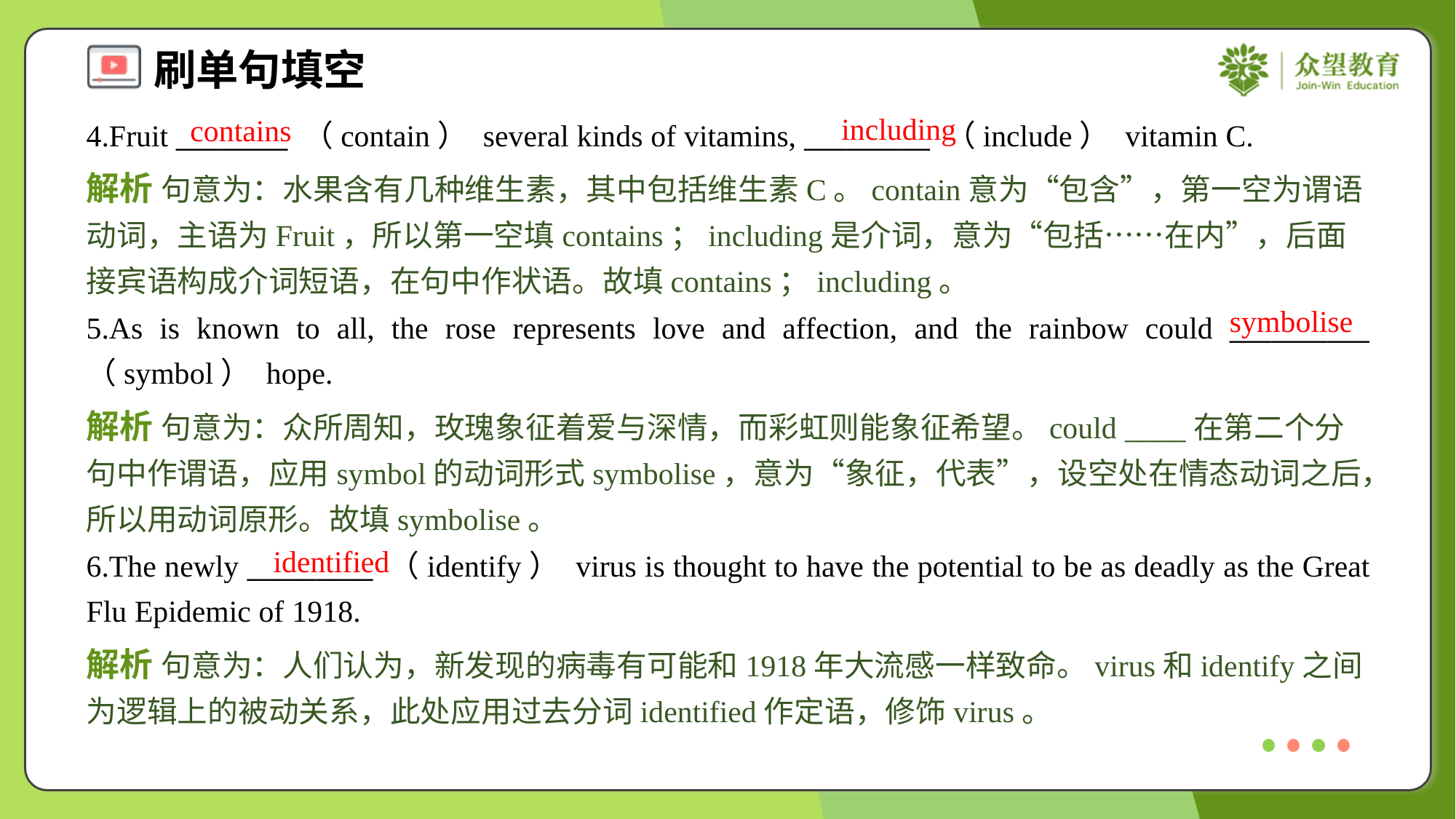

including
contains
4.Fruit ________ （contain） several kinds of vitamins, _________ （include） vitamin C.
解析 句意为：水果含有几种维生素，其中包括维生素C。contain意为“包含”，第一空为谓语动词，主语为Fruit，所以第一空填contains；including是介词，意为“包括……在内”，后面接宾语构成介词短语，在句中作状语。故填contains；including。
symbolise
5.As is known to all, the rose represents love and affection, and the rainbow could __________ （symbol） hope.
解析 句意为：众所周知，玫瑰象征着爱与深情，而彩虹则能象征希望。could ____在第二个分句中作谓语，应用symbol的动词形式symbolise，意为“象征，代表”，设空处在情态动词之后，所以用动词原形。故填symbolise。
identified
6.The newly _________ （identify） virus is thought to have the potential to be as deadly as the Great Flu Epidemic of 1918.
解析 句意为：人们认为，新发现的病毒有可能和1918年大流感一样致命。virus和identify之间为逻辑上的被动关系，此处应用过去分词identified作定语，修饰virus。